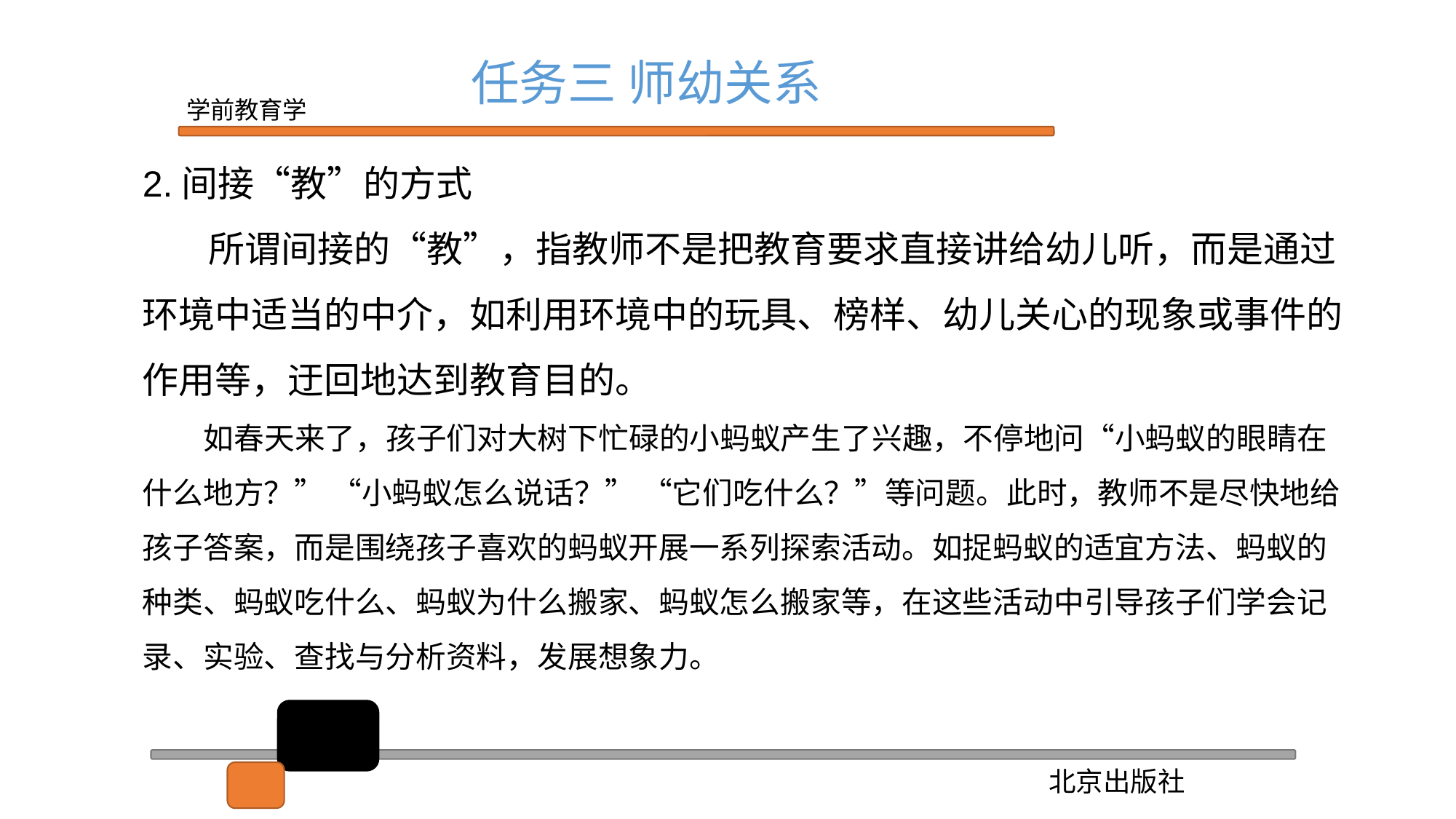

任务三 师幼关系

2.间接“教”的方式
       所谓间接的“教”，指教师不是把教育要求直接讲给幼儿听，而是通过环境中适当的中介，如利用环境中的玩具、榜样、幼儿关心的现象或事件的作用等，迂回地达到教育目的。
        如春天来了，孩子们对大树下忙碌的小蚂蚁产生了兴趣，不停地问“小蚂蚁的眼睛在什么地方？” “小蚂蚁怎么说话？” “它们吃什么？”等问题。此时，教师不是尽快地给孩子答案，而是围绕孩子喜欢的蚂蚁开展一系列探索活动。如捉蚂蚁的适宜方法、蚂蚁的种类、蚂蚁吃什么、蚂蚁为什么搬家、蚂蚁怎么搬家等，在这些活动中引导孩子们学会记录、实验、查找与分析资料，发展想象力。